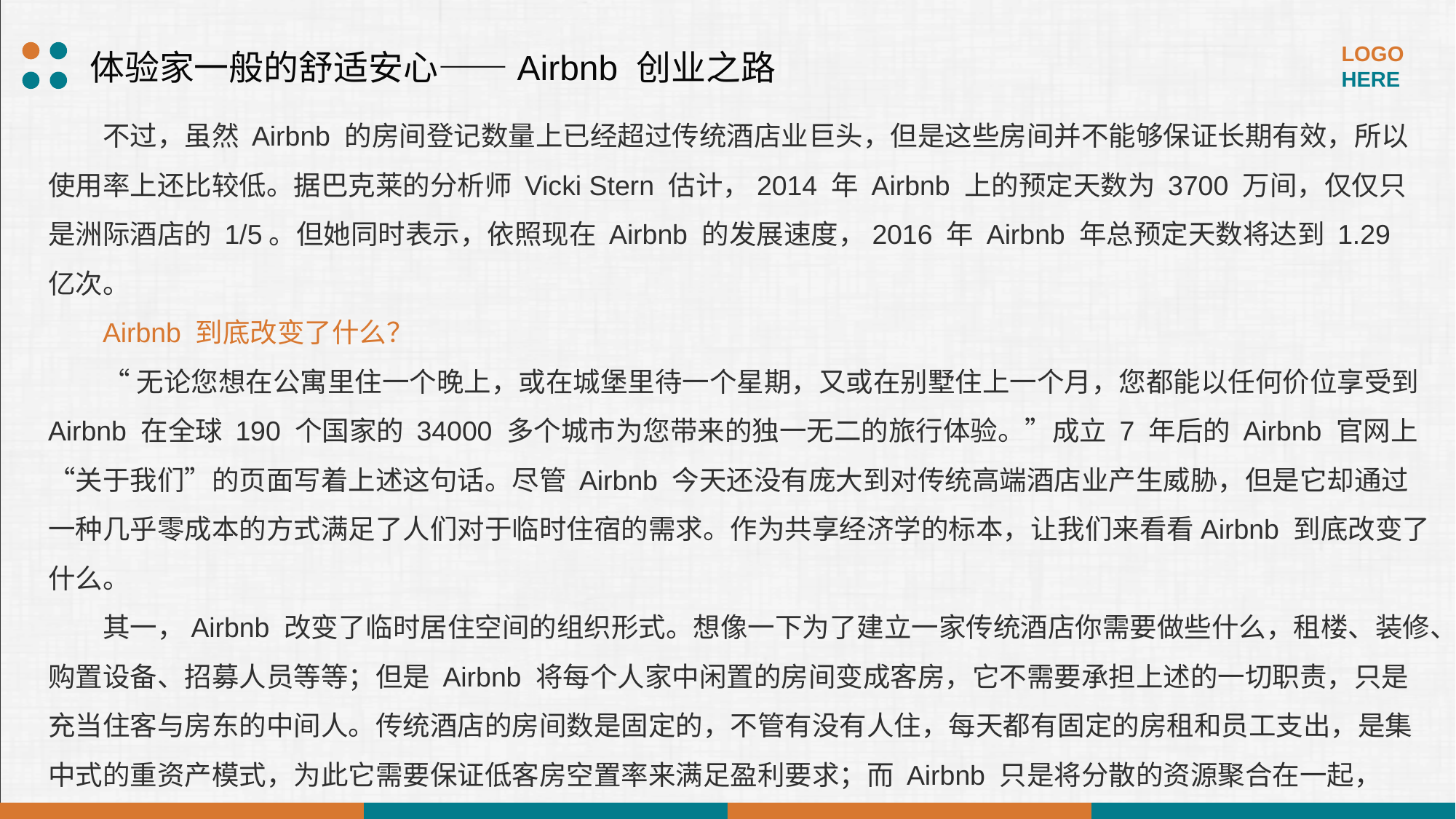

体验家一般的舒适安心——Airbnb 创业之路
不过，虽然 Airbnb 的房间登记数量上已经超过传统酒店业巨头，但是这些房间并不能够保证长期有效，所以使用率上还比较低。据巴克莱的分析师 Vicki Stern 估计，2014 年 Airbnb 上的预定天数为 3700 万间，仅仅只是洲际酒店的 1/5。但她同时表示，依照现在 Airbnb 的发展速度，2016 年 Airbnb 年总预定天数将达到 1.29 亿次。
Airbnb 到底改变了什么？
“无论您想在公寓里住一个晚上，或在城堡里待一个星期，又或在别墅住上一个月，您都能以任何价位享受到 Airbnb 在全球 190 个国家的 34000 多个城市为您带来的独一无二的旅行体验。”成立 7 年后的 Airbnb 官网上“关于我们”的页面写着上述这句话。尽管 Airbnb 今天还没有庞大到对传统高端酒店业产生威胁，但是它却通过一种几乎零成本的方式满足了人们对于临时住宿的需求。作为共享经济学的标本，让我们来看看Airbnb 到底改变了什么。
其一，Airbnb 改变了临时居住空间的组织形式。想像一下为了建立一家传统酒店你需要做些什么，租楼、装修、购置设备、招募人员等等；但是 Airbnb 将每个人家中闲置的房间变成客房，它不需要承担上述的一切职责，只是充当住客与房东的中间人。传统酒店的房间数是固定的，不管有没有人住，每天都有固定的房租和员工支出，是集中式的重资产模式，为此它需要保证低客房空置率来满足盈利要求；而 Airbnb 只是将分散的资源聚合在一起，